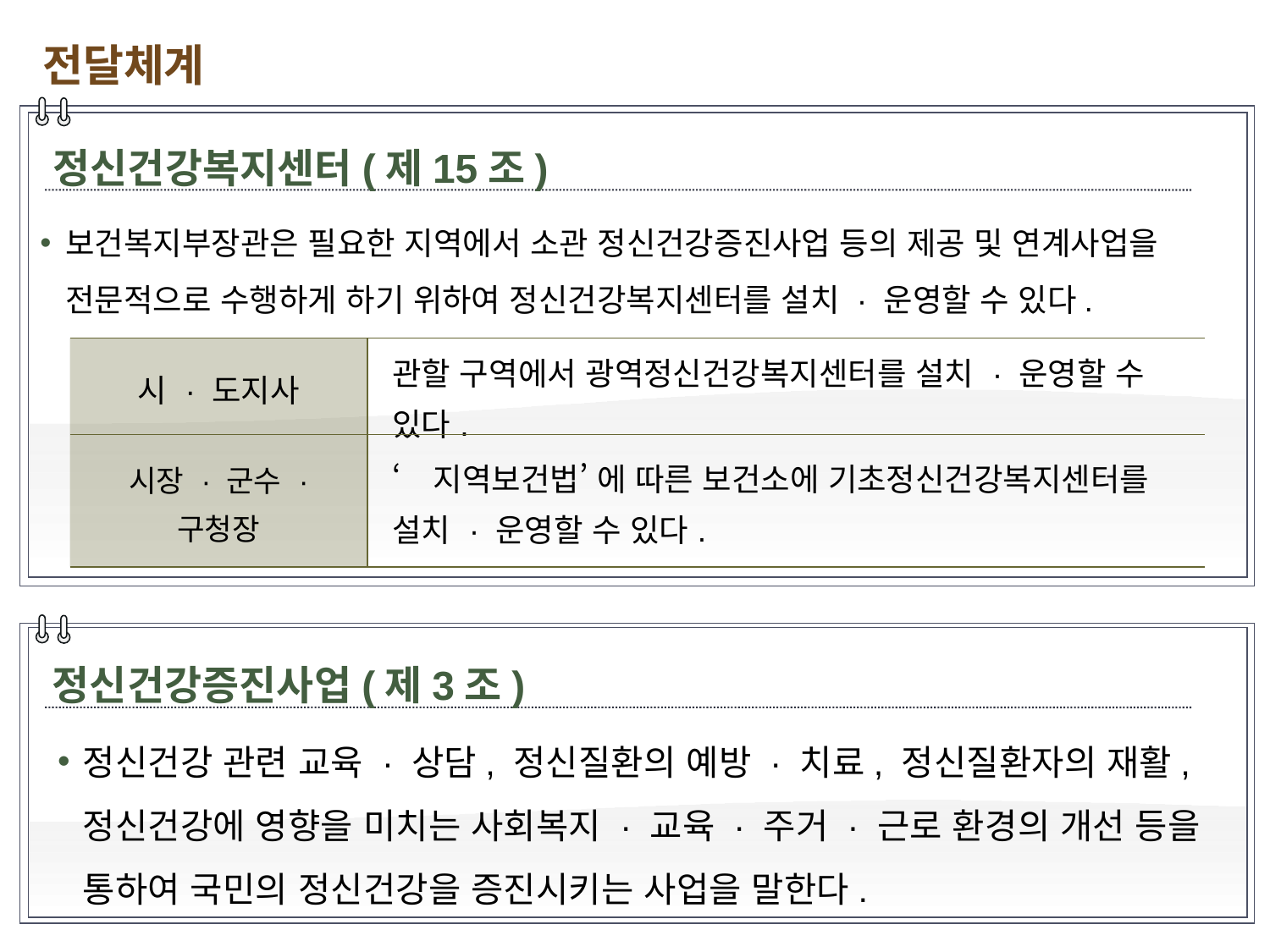

전달체계

정신건강복지센터(제15조)

보건복지부장관은 필요한 지역에서 소관 정신건강증진사업 등의 제공 및 연계사업을 전문적으로 수행하게 하기 위하여 정신건강복지센터를 설치 · 운영할 수 있다.
| 시 · 도지사 | 관할 구역에서 광역정신건강복지센터를 설치 · 운영할 수 있다. |
| --- | --- |
| 시장 · 군수 · 구청장 | ‘지역보건법’ 에 따른 보건소에 기초정신건강복지센터를 설치 · 운영할 수 있다. |

정신건강증진사업(제3조)

정신건강 관련 교육 · 상담, 정신질환의 예방 · 치료, 정신질환자의 재활, 정신건강에 영향을 미치는 사회복지 · 교육 · 주거 · 근로 환경의 개선 등을 통하여 국민의 정신건강을 증진시키는 사업을 말한다.